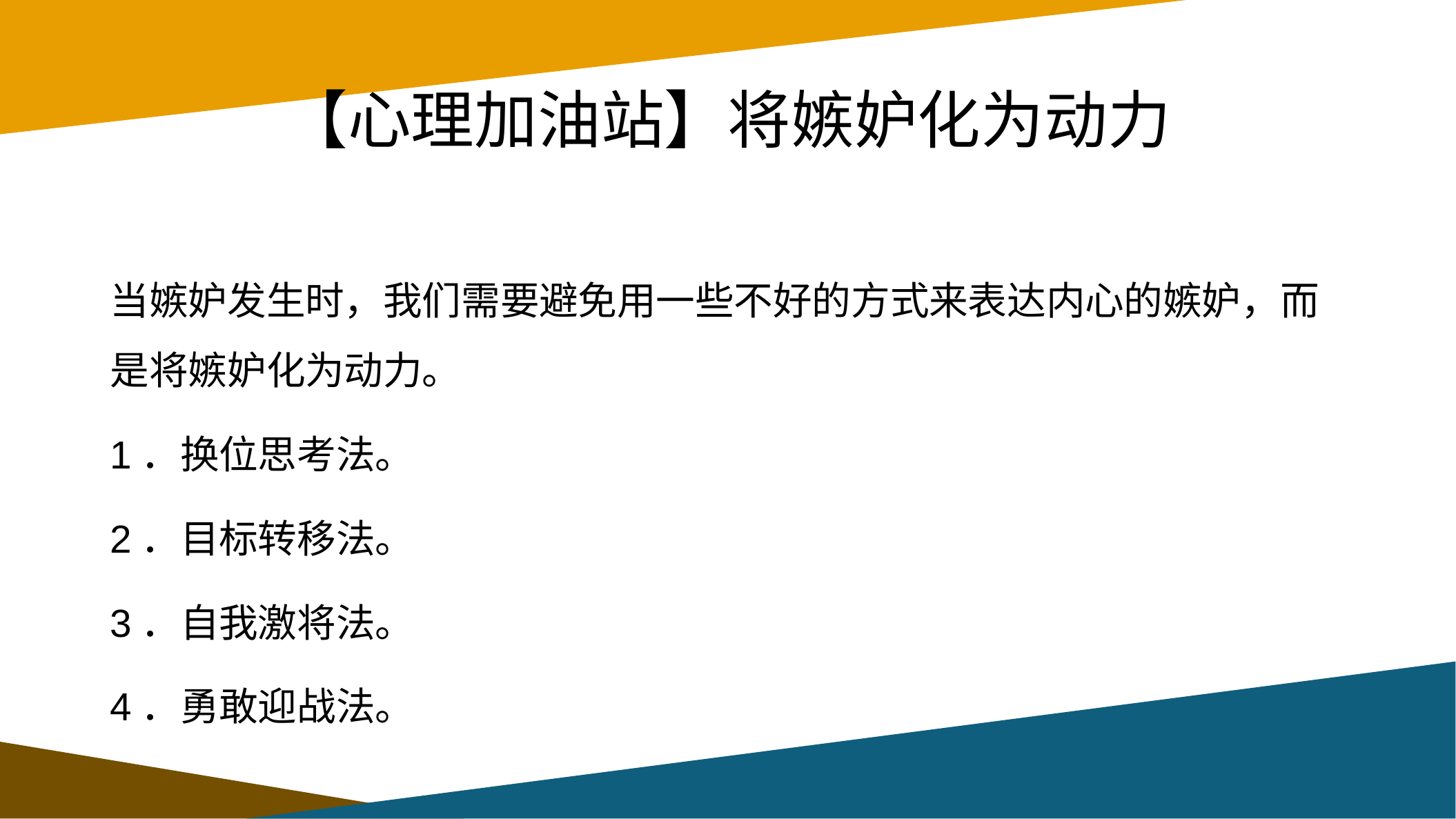

# 【心理加油站】将嫉妒化为动力

当嫉妒发生时，我们需要避免用一些不好的方式来表达内心的嫉妒，而是将嫉妒化为动力。
1．换位思考法。
2．目标转移法。
3．自我激将法。
4．勇敢迎战法。